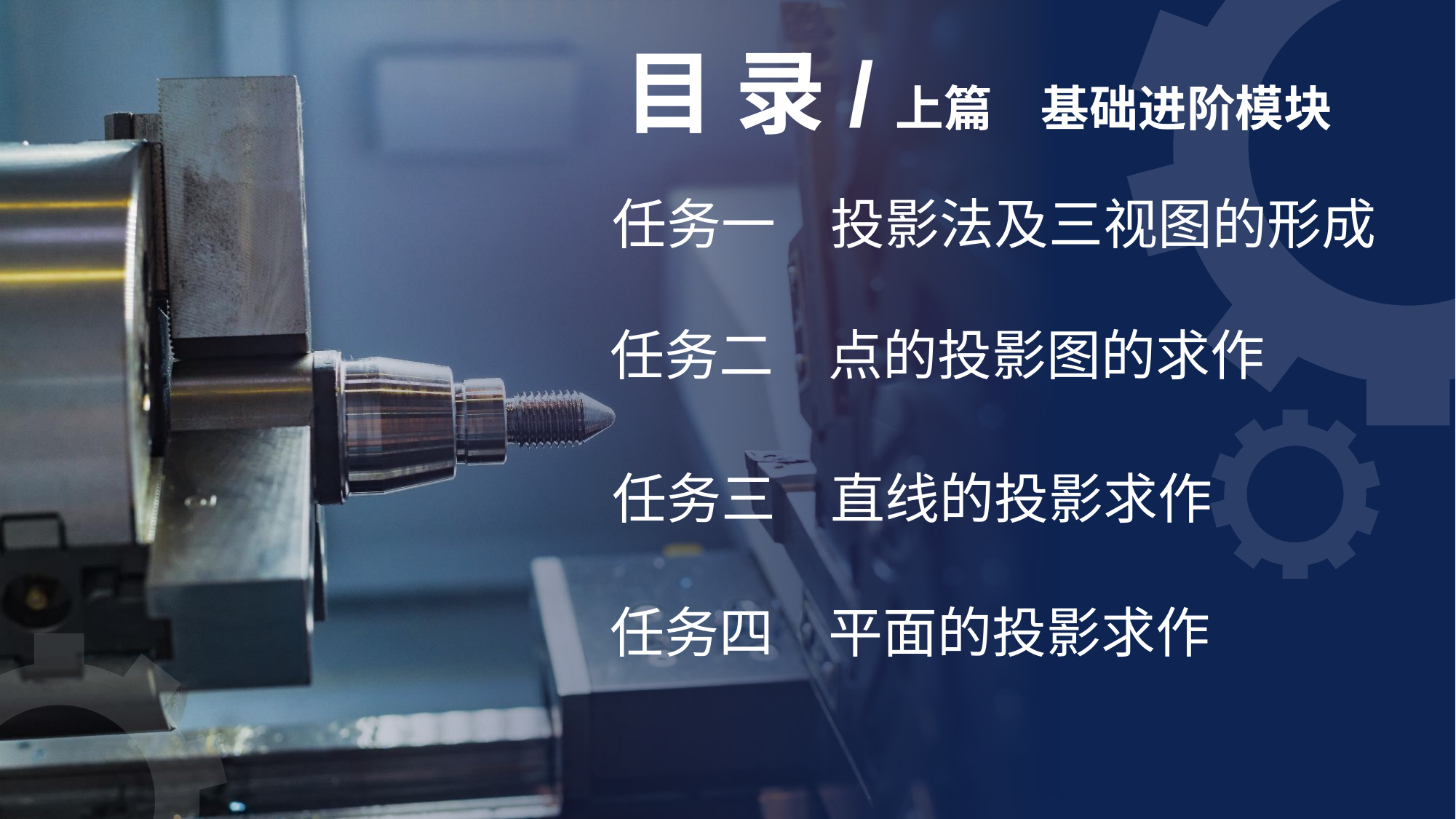

目 录/上篇　基础进阶模块
任务一　投影法及三视图的形成
任务二　点的投影图的求作
任务三　直线的投影求作
任务四　平面的投影求作